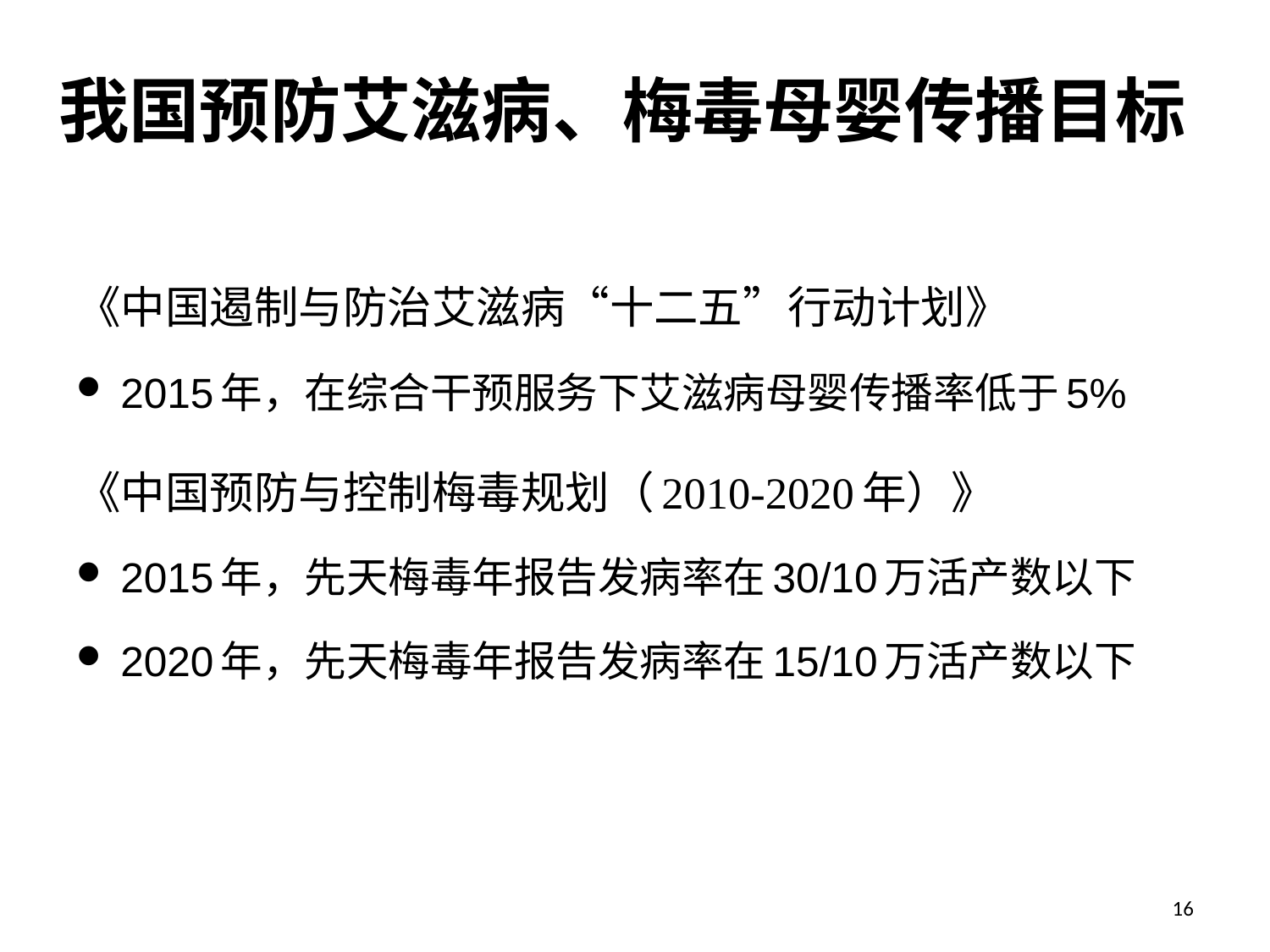

# 我国预防艾滋病、梅毒母婴传播目标
《中国遏制与防治艾滋病“十二五”行动计划》
2015年，在综合干预服务下艾滋病母婴传播率低于5%

《中国预防与控制梅毒规划（2010-2020年）》
2015年，先天梅毒年报告发病率在30/10万活产数以下
2020年，先天梅毒年报告发病率在15/10万活产数以下

16